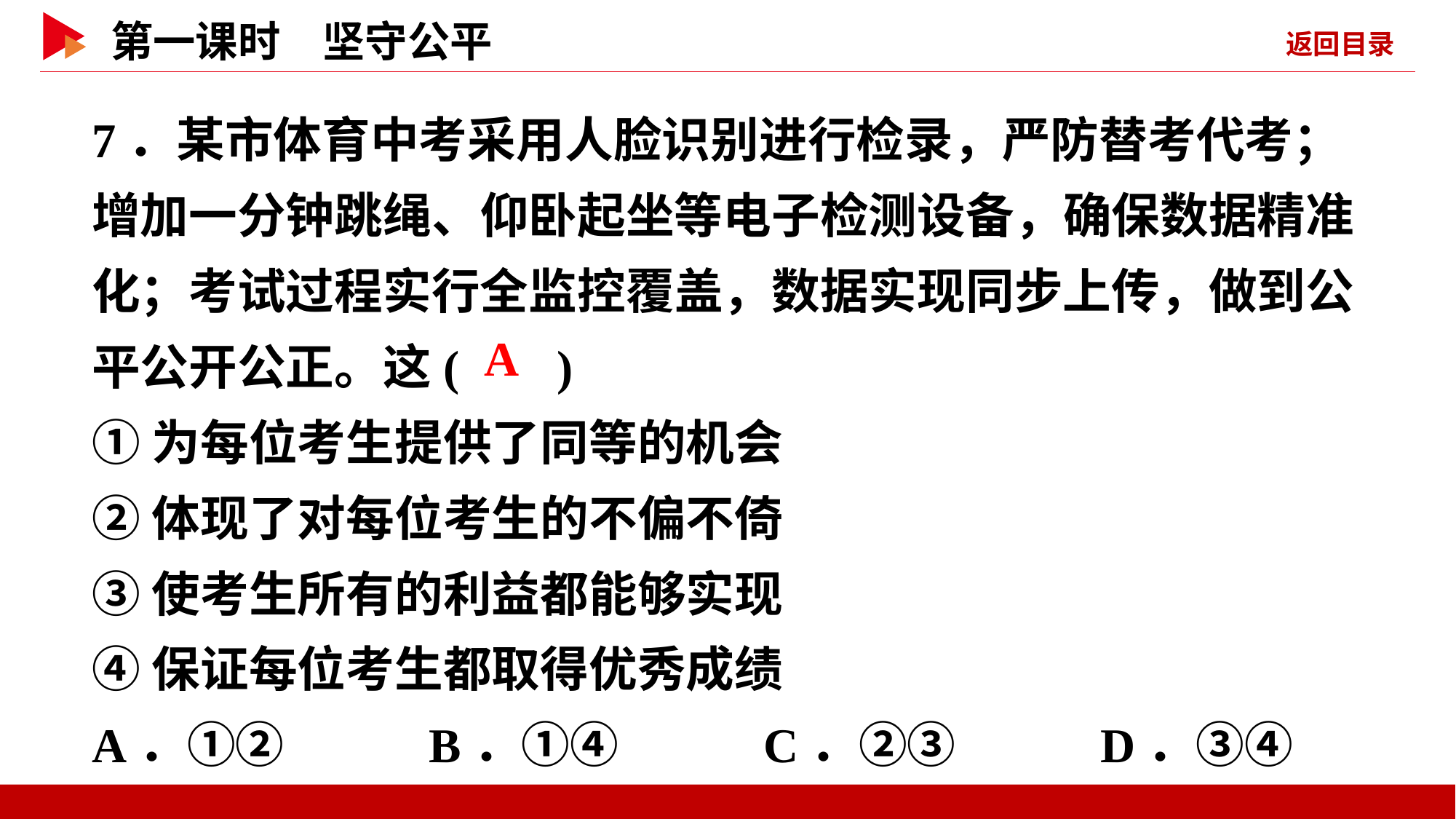

7．某市体育中考采用人脸识别进行检录，严防替考代考；增加一分钟跳绳、仰卧起坐等电子检测设备，确保数据精准化；考试过程实行全监控覆盖，数据实现同步上传，做到公平公开公正。这(        )
①为每位考生提供了同等的机会
②体现了对每位考生的不偏不倚
③使考生所有的利益都能够实现
④保证每位考生都取得优秀成绩
A．①②            B．①④            C．②③            D．③④
   A